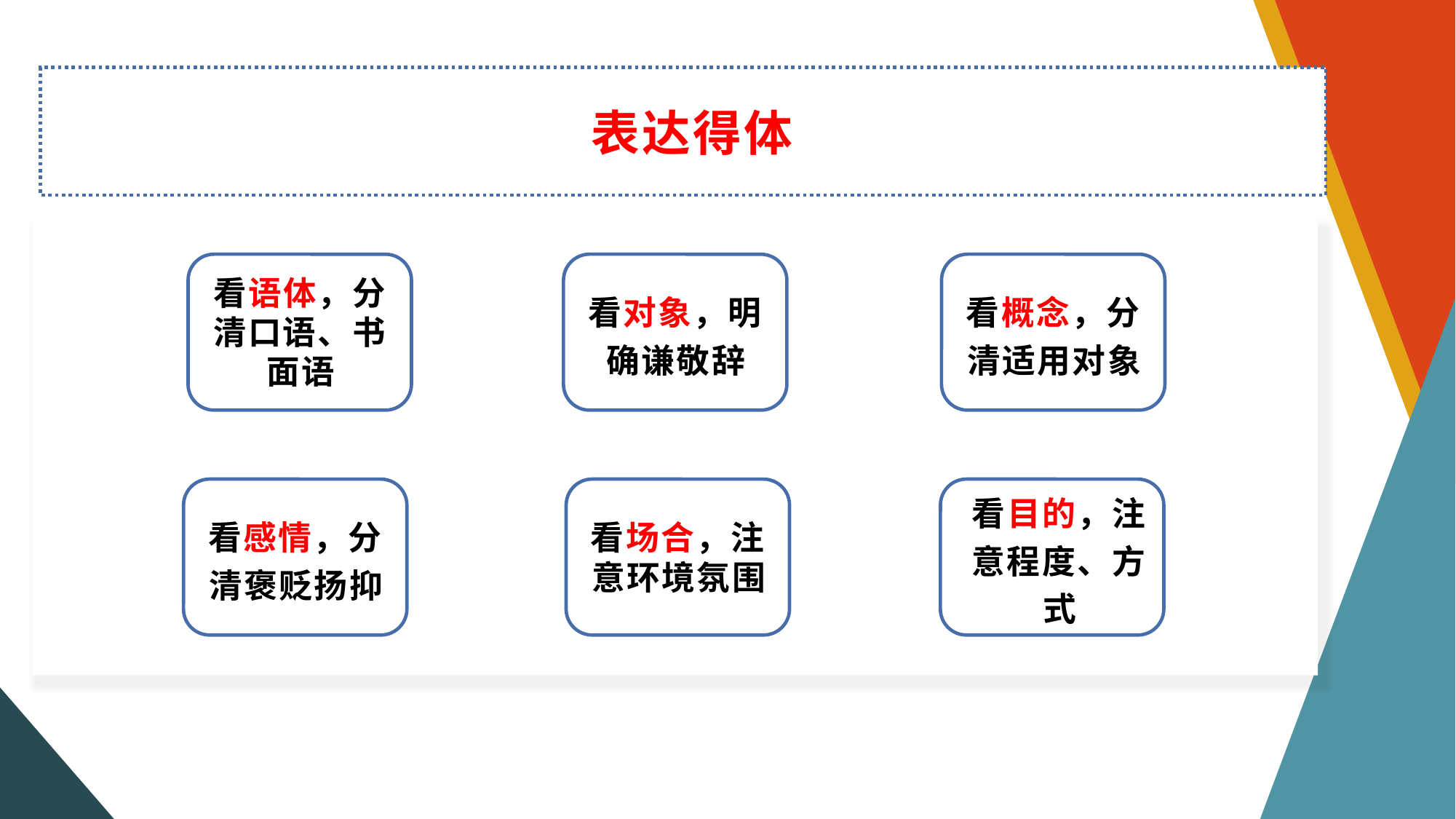

表达得体

看语体，分清口语、书面语
看对象，明确谦敬辞
看概念，分清适用对象

看感情，分清褒贬扬抑
看场合，注意环境氛围
看目的，注意程度、方式